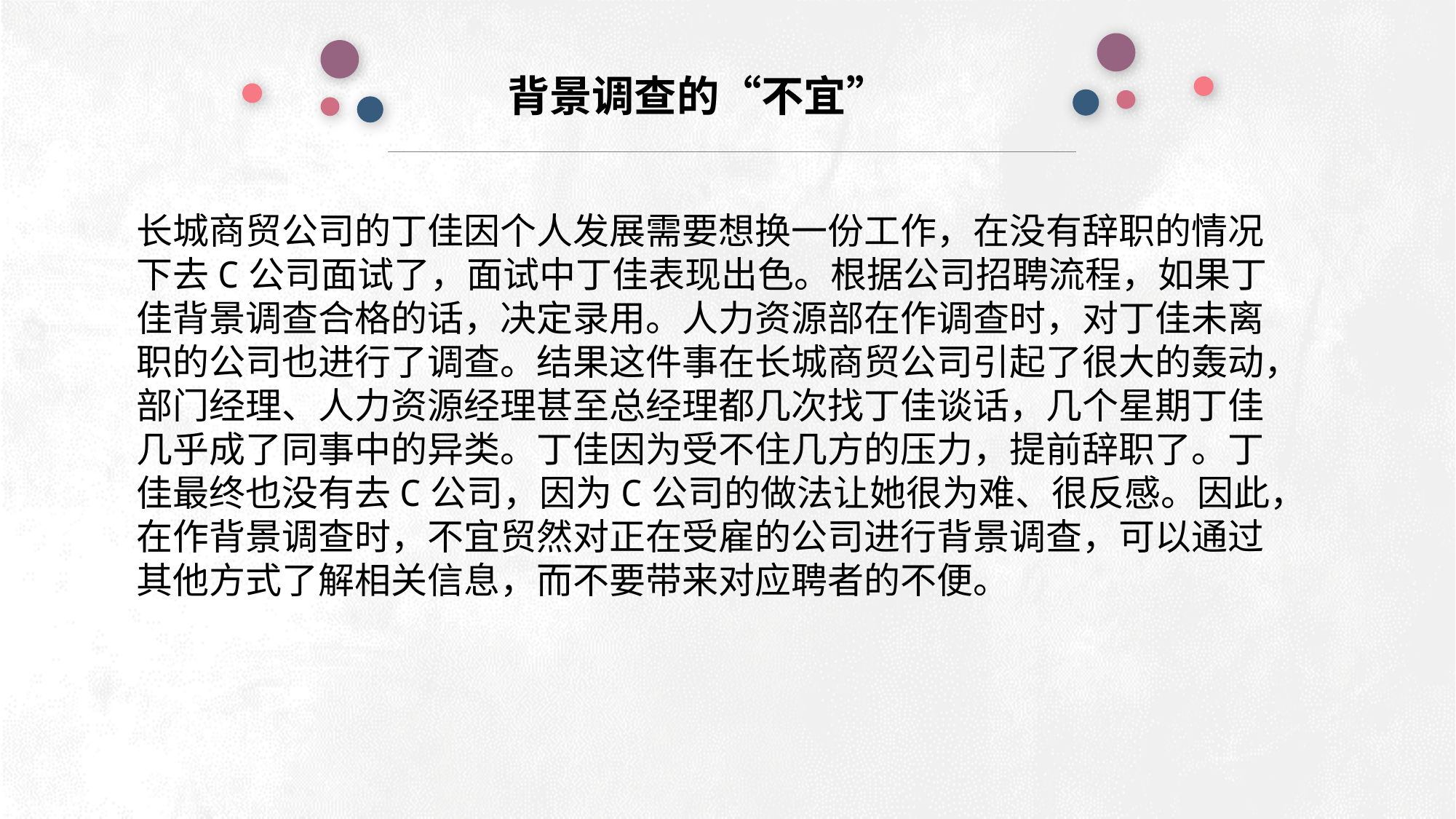

背景调查的“不宜”

长城商贸公司的丁佳因个人发展需要想换一份工作，在没有辞职的情况下去C公司面试了，面试中丁佳表现出色。根据公司招聘流程，如果丁佳背景调查合格的话，决定录用。人力资源部在作调查时，对丁佳未离职的公司也进行了调查。结果这件事在长城商贸公司引起了很大的轰动，部门经理、人力资源经理甚至总经理都几次找丁佳谈话，几个星期丁佳几乎成了同事中的异类。丁佳因为受不住几方的压力，提前辞职了。丁佳最终也没有去C公司，因为C公司的做法让她很为难、很反感。因此，在作背景调查时，不宜贸然对正在受雇的公司进行背景调查，可以通过其他方式了解相关信息，而不要带来对应聘者的不便。

e7d195523061f1c0deeec63e560781cfd59afb0ea006f2a87ABB68BF51EA6619813959095094C18C62A12F549504892A4AAA8C1554C6663626E05CA27F281A14E6983772AFC3FB97135759321DEA3D70CCCB10945EC5A0322096E752803368C2184698845E3CCD6DB7F651295A8E4F3FDC19EA64A2B4A4AC1434B55AAE41CF0BF61B375C23F3039959E085EE760725AA